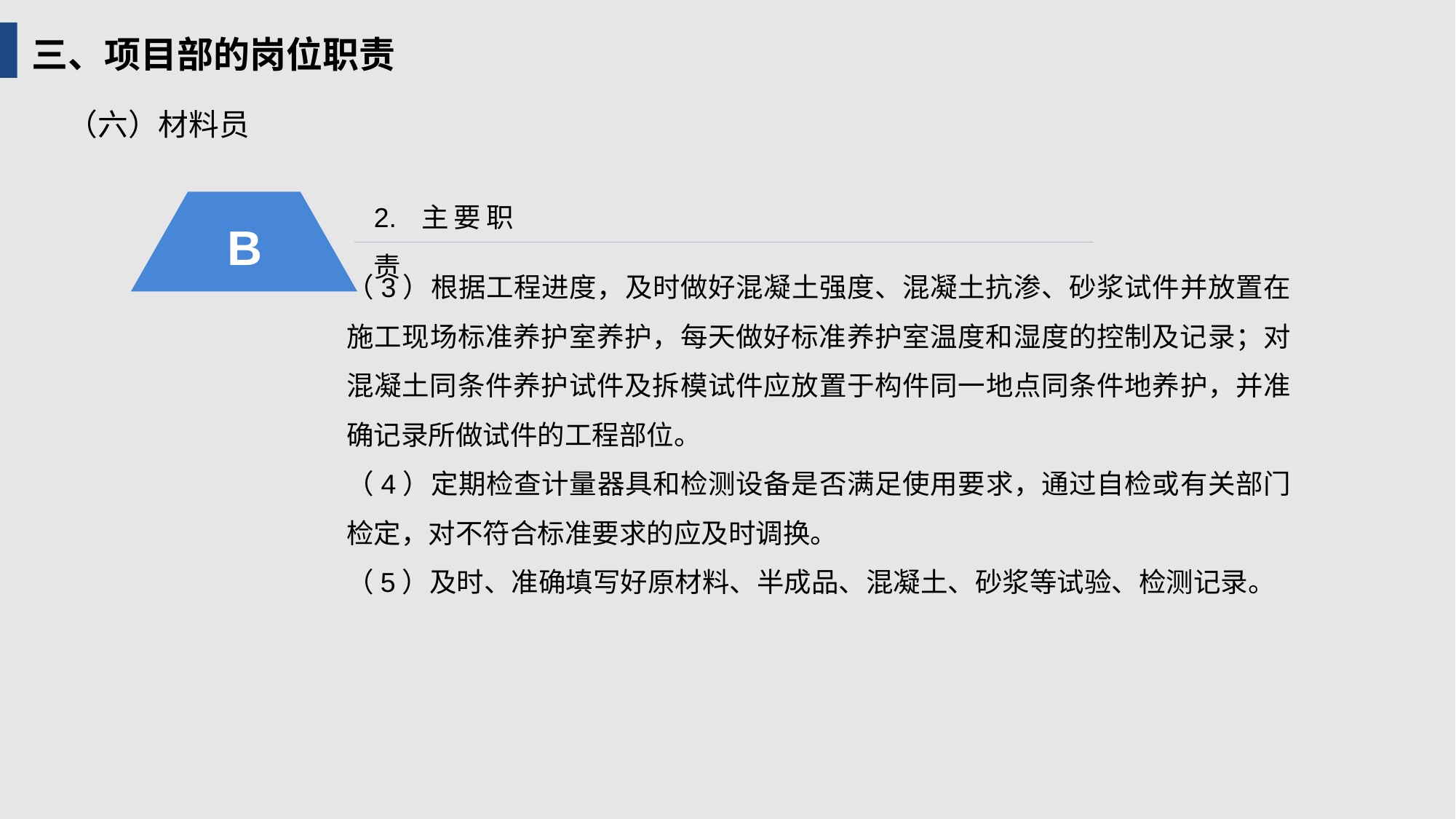

三、项目部的岗位职责
（六）材料员
2. 主要职责

B
（3）根据工程进度，及时做好混凝土强度、混凝土抗渗、砂浆试件并放置在施工现场标准养护室养护，每天做好标准养护室温度和湿度的控制及记录；对混凝土同条件养护试件及拆模试件应放置于构件同一地点同条件地养护，并准确记录所做试件的工程部位。
（4）定期检查计量器具和检测设备是否满足使用要求，通过自检或有关部门检定，对不符合标准要求的应及时调换。
（5）及时、准确填写好原材料、半成品、混凝土、砂浆等试验、检测记录。